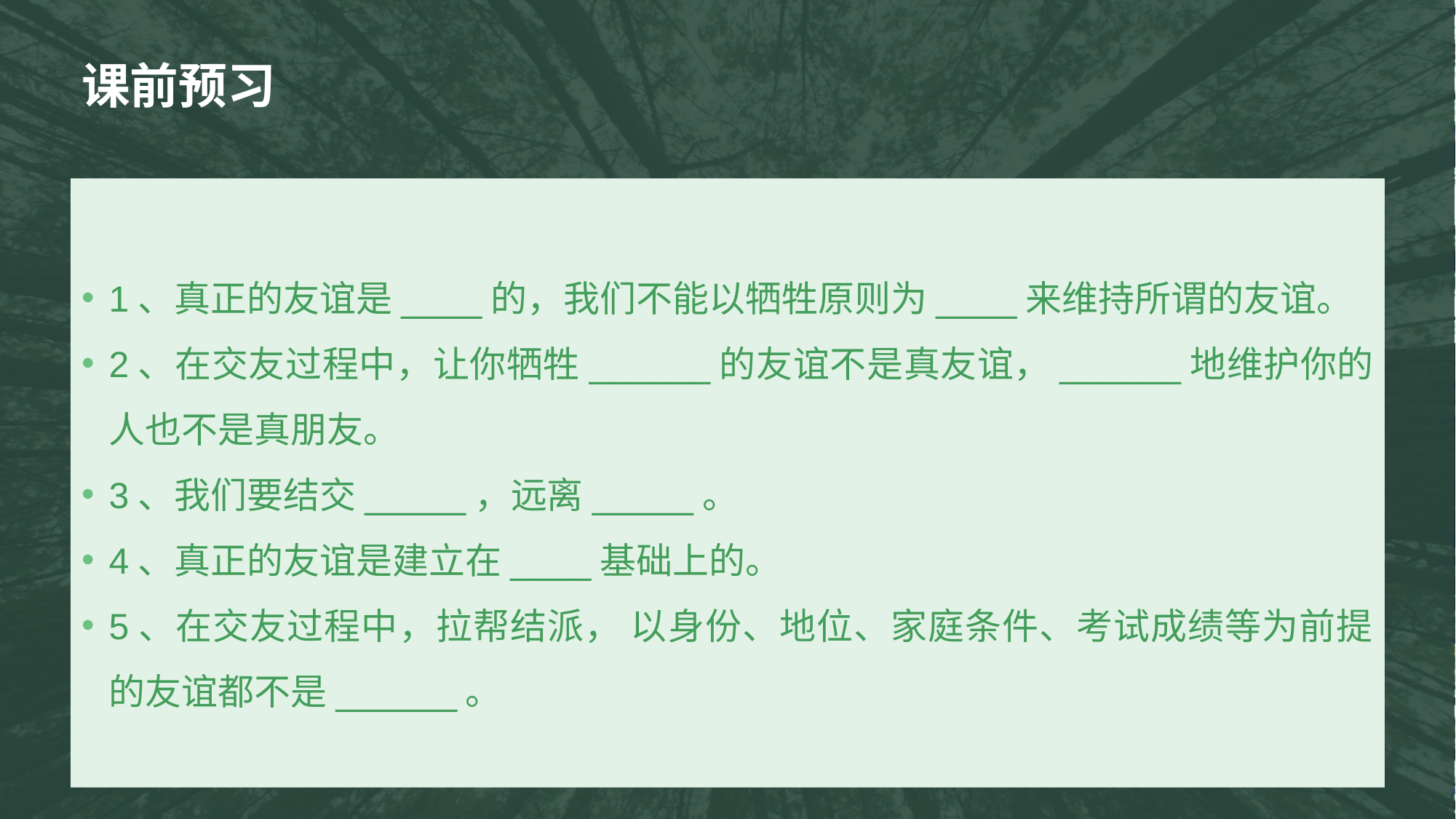

# 课前预习
1、真正的友谊是____的，我们不能以牺牲原则为____来维持所谓的友谊。
2、在交友过程中，让你牺牲______的友谊不是真友谊，______地维护你的人也不是真朋友。
3、我们要结交_____，远离_____。
4、真正的友谊是建立在____基础上的。
5、在交友过程中，拉帮结派， 以身份、地位、家庭条件、考试成绩等为前提的友谊都不是______。